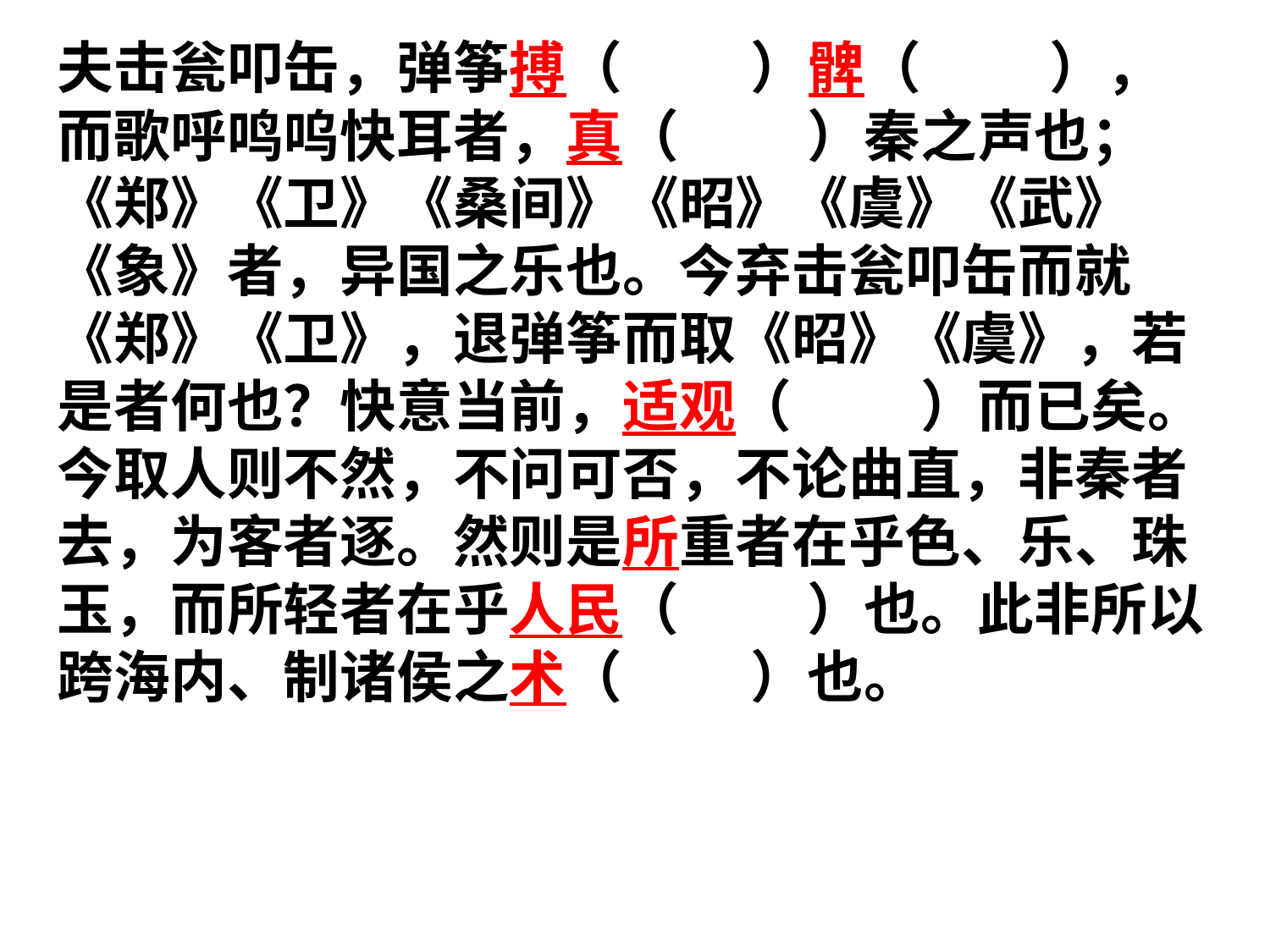

夫击瓮叩缶，弹筝搏（          ）髀（          ），而歌呼鸣呜快耳者，真（          ）秦之声也；《郑》《卫》《桑间》《昭》《虞》《武》《象》者，异国之乐也。今弃击瓮叩缶而就《郑》《卫》，退弹筝而取《昭》《虞》，若是者何也？快意当前，适观（          ）而已矣。今取人则不然，不问可否，不论曲直，非秦者去，为客者逐。然则是所重者在乎色、乐、珠玉，而所轻者在乎人民（          ）也。此非所以跨海内、制诸侯之术（          ）也。